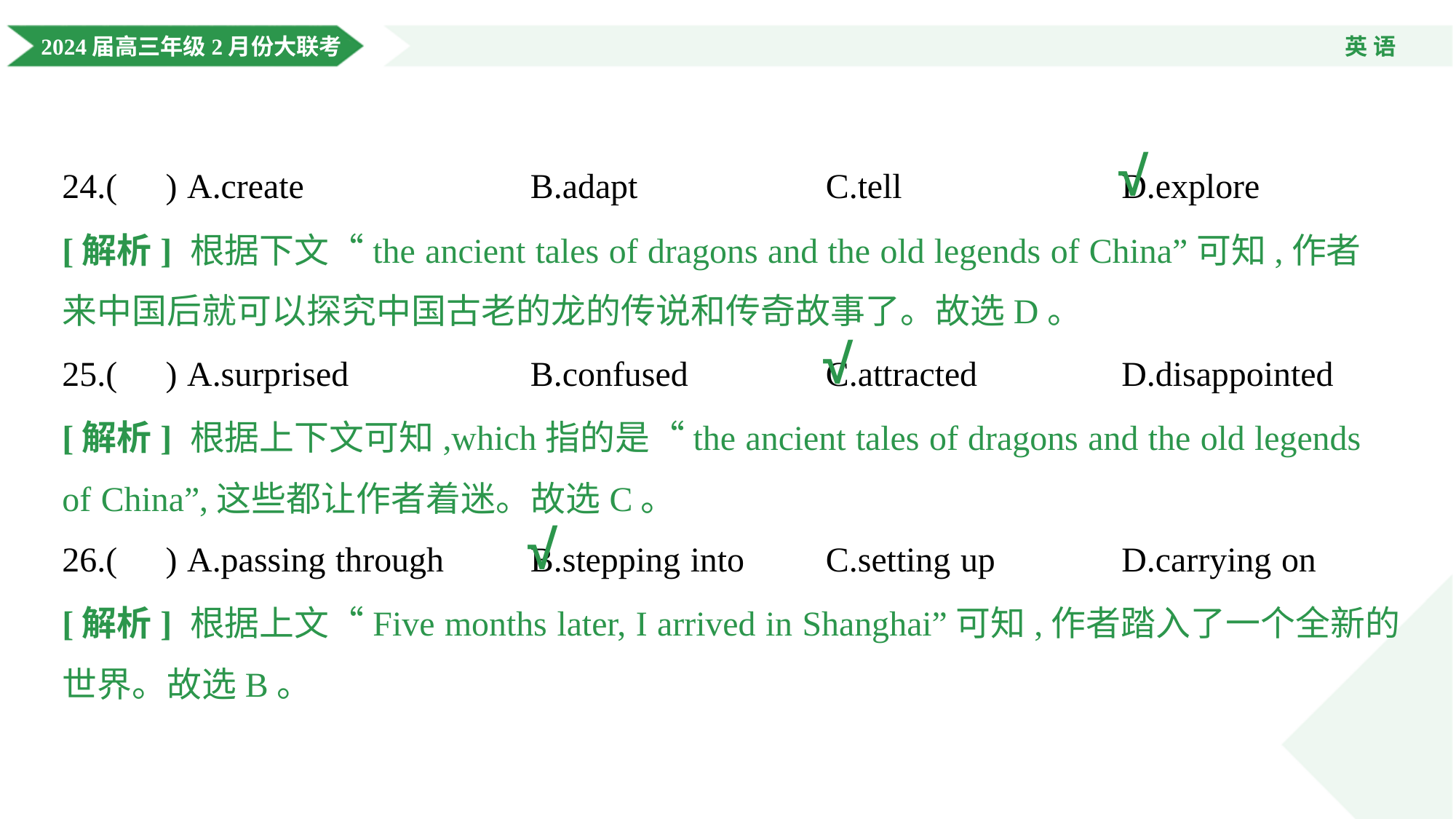

√
24.(     ) A.create	B.adapt	C.tell	D.explore
[解析] 根据下文“the ancient tales of dragons and the old legends of China”可知,作者
来中国后就可以探究中国古老的龙的传说和传奇故事了。故选D。
√
25.(     ) A.surprised	B.confused	C.attracted	D.disappointed
[解析] 根据上下文可知,which指的是“the ancient tales of dragons and the old legends
of China”,这些都让作者着迷。故选C。
√
26.(     ) A.passing through	B.stepping into	C.setting up	D.carrying on
[解析] 根据上文“Five months later, I arrived in Shanghai”可知,作者踏入了一个全新的
世界。故选B。